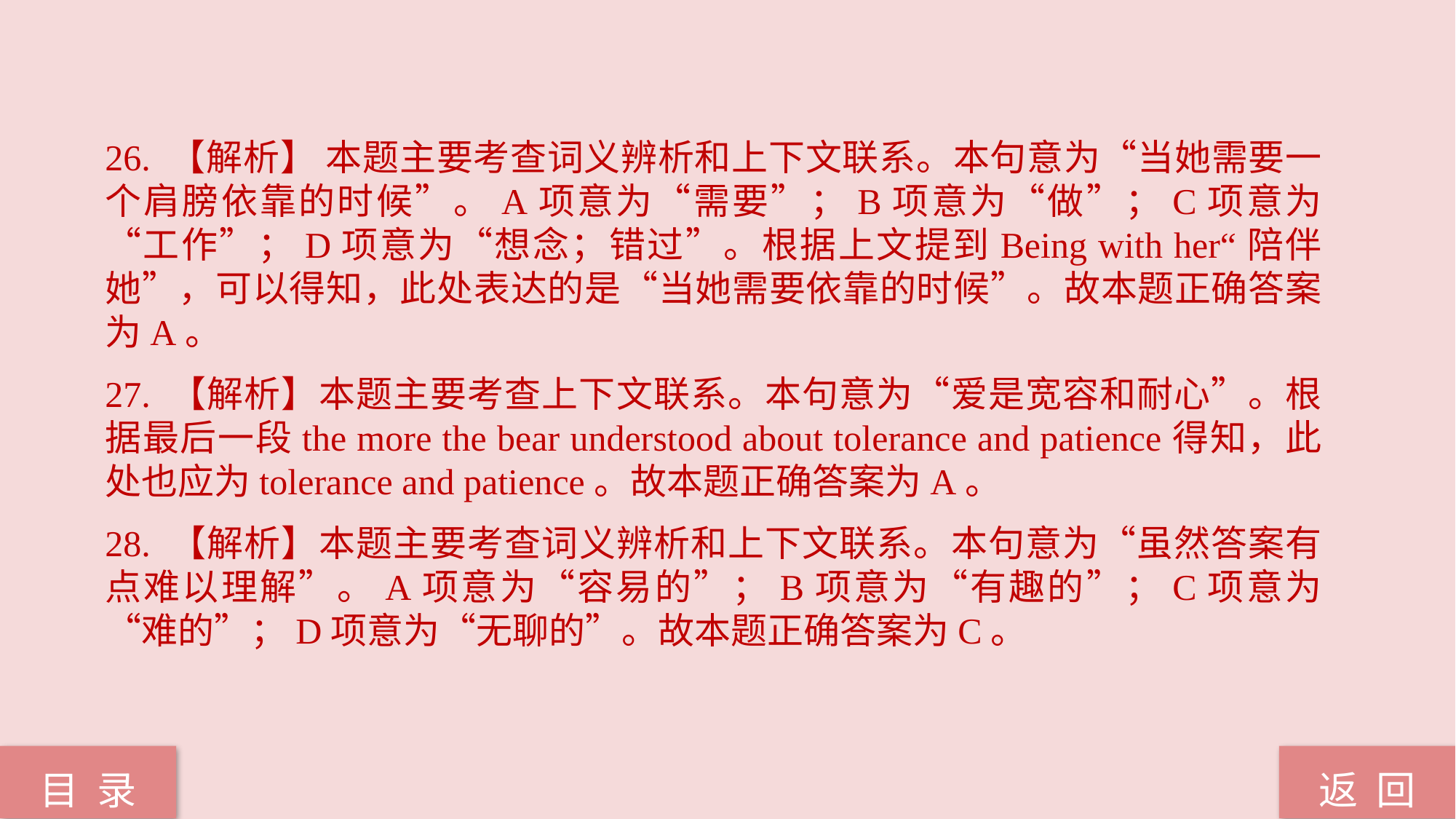

26. 【解析】 本题主要考查词义辨析和上下文联系。本句意为“当她需要一个肩膀依靠的时候”。A项意为“需要”；B项意为“做”；C项意为“工作”；D项意为“想念；错过”。根据上文提到Being with her“陪伴她”，可以得知，此处表达的是“当她需要依靠的时候”。故本题正确答案为A。
27. 【解析】本题主要考查上下文联系。本句意为“爱是宽容和耐心”。根据最后一段the more the bear understood about tolerance and patience得知，此处也应为tolerance and patience。故本题正确答案为A。
28. 【解析】本题主要考查词义辨析和上下文联系。本句意为“虽然答案有点难以理解”。A项意为“容易的”；B项意为“有趣的”；C项意为“难的”；D项意为“无聊的”。故本题正确答案为C。
返  回